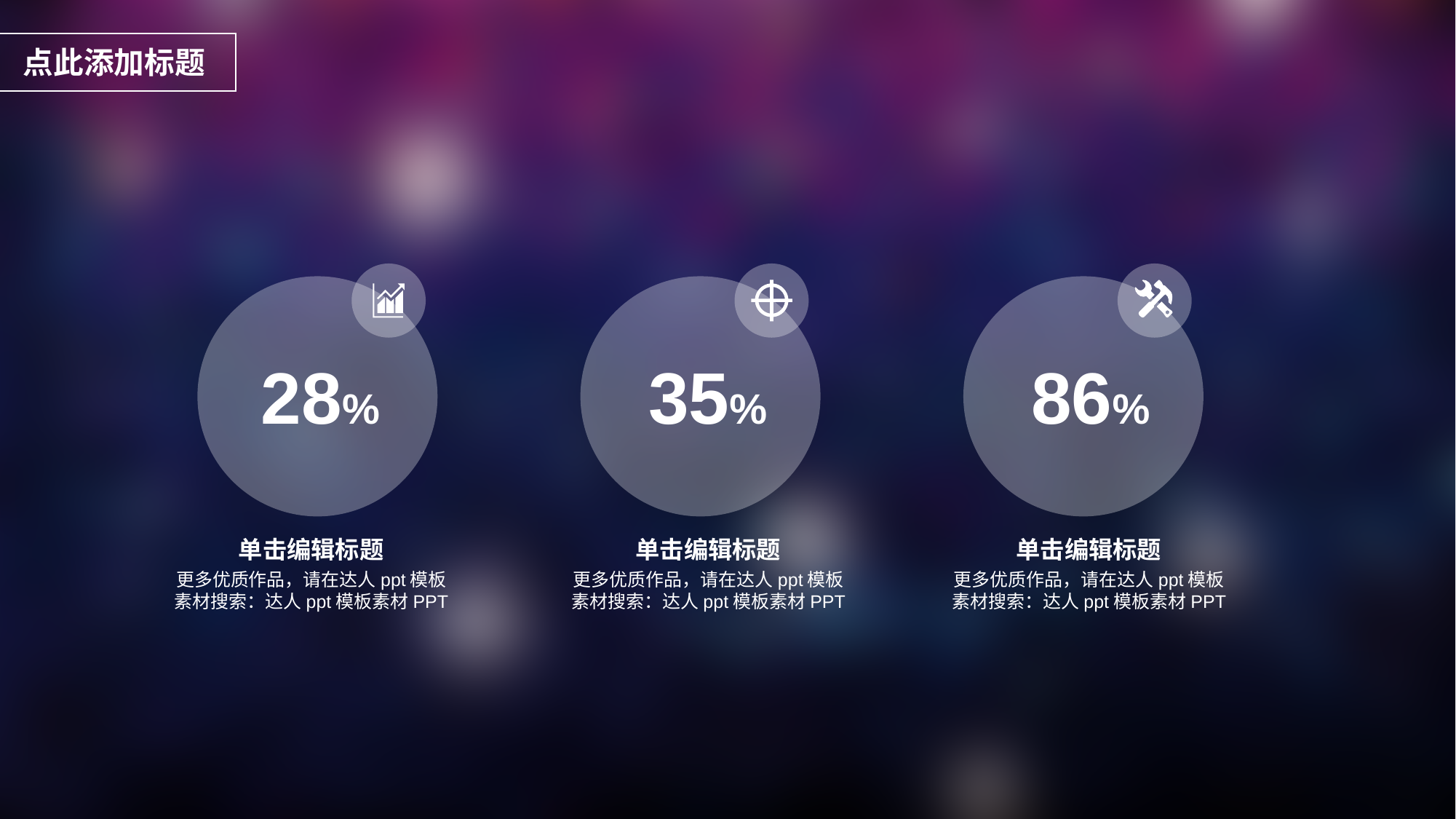

点此添加标题

28%
35%
86%
单击编辑标题
单击编辑标题
单击编辑标题
更多优质作品，请在达人ppt模板素材搜索：达人ppt模板素材PPT
更多优质作品，请在达人ppt模板素材搜索：达人ppt模板素材PPT
更多优质作品，请在达人ppt模板素材搜索：达人ppt模板素材PPT